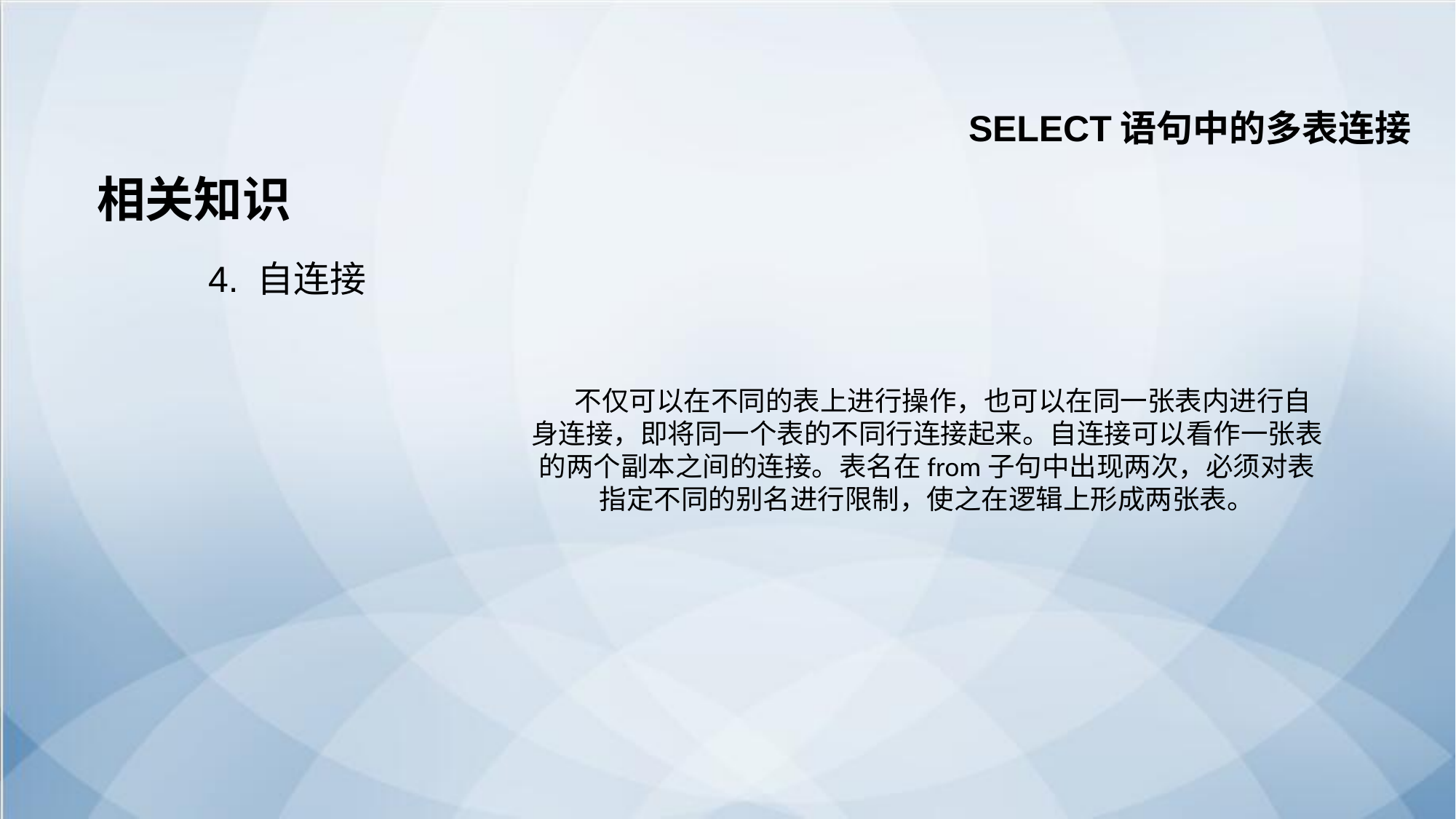

SELECT语句中的多表连接
相关知识
4. 自连接

不仅可以在不同的表上进行操作，也可以在同一张表内进行自身连接，即将同一个表的不同行连接起来。自连接可以看作一张表的两个副本之间的连接。表名在from子句中出现两次，必须对表指定不同的别名进行限制，使之在逻辑上形成两张表。